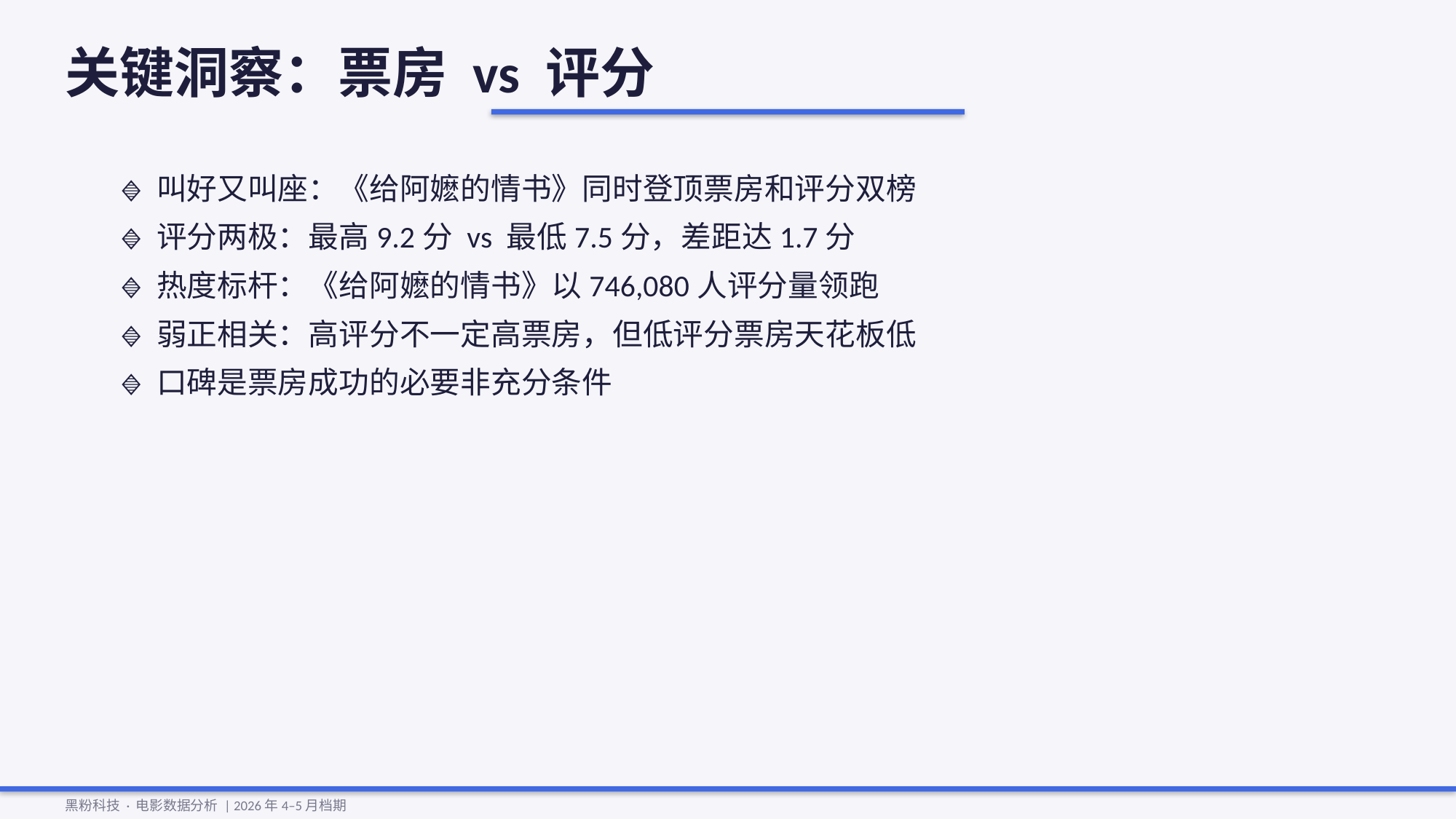

关键洞察：票房 vs 评分

🔹 叫好又叫座：《给阿嬷的情书》同时登顶票房和评分双榜
🔹 评分两极：最高9.2分 vs 最低7.5分，差距达1.7分
🔹 热度标杆：《给阿嬷的情书》以746,080人评分量领跑
🔹 弱正相关：高评分不一定高票房，但低评分票房天花板低
🔹 口碑是票房成功的必要非充分条件

黑粉科技 · 电影数据分析 | 2026年4–5月档期